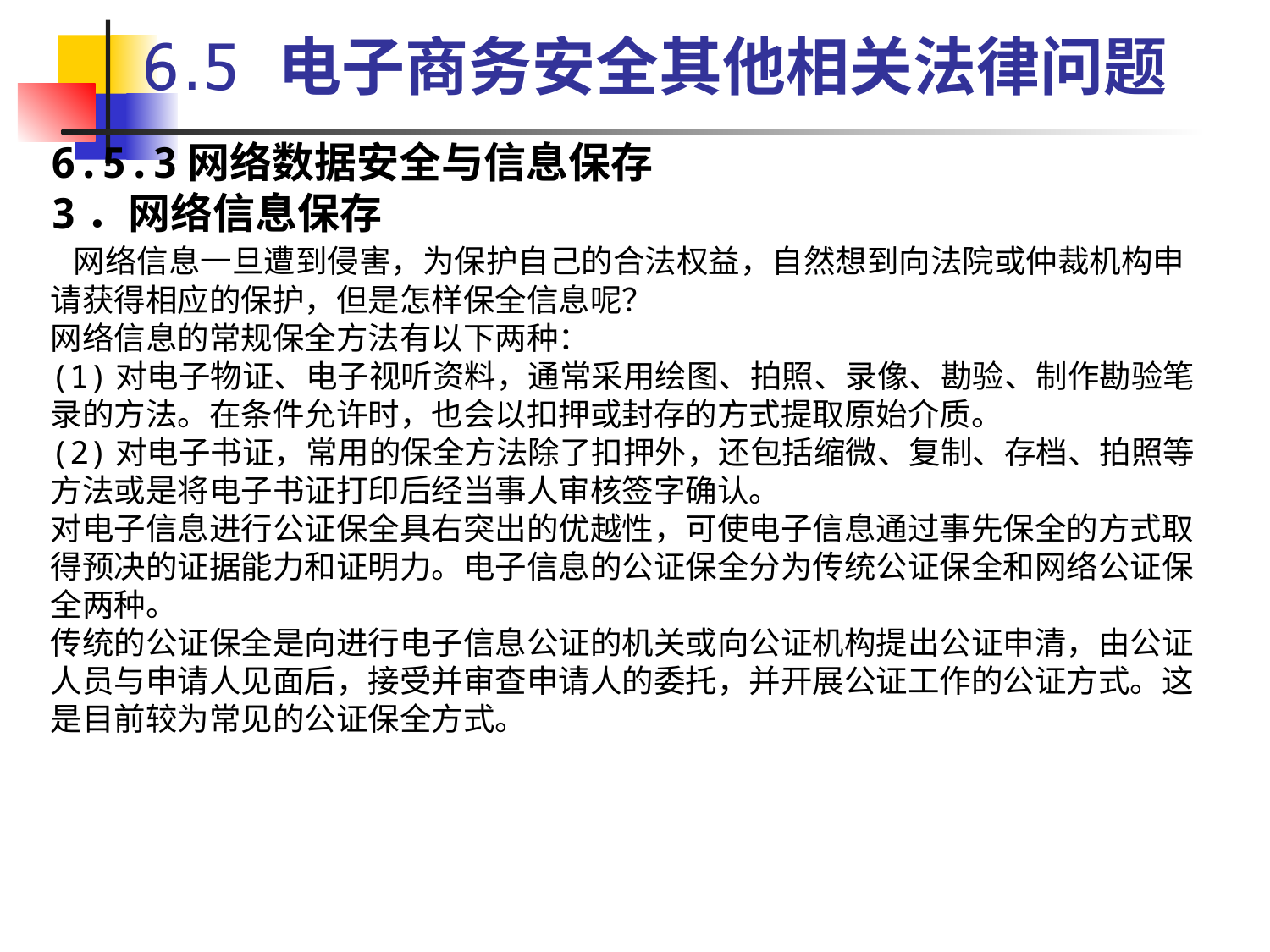

6.5 电子商务安全其他相关法律问题
6.5.3网络数据安全与信息保存
3．网络信息保存
  网络信息一旦遭到侵害，为保护自己的合法权益，自然想到向法院或仲裁机构申请获得相应的保护，但是怎样保全信息呢？
网络信息的常规保全方法有以下两种：
(1)对电子物证、电子视听资料，通常采用绘图、拍照、录像、勘验、制作勘验笔录的方法。在条件允许时，也会以扣押或封存的方式提取原始介质。
(2)对电子书证，常用的保全方法除了扣押外，还包括缩微、复制、存档、拍照等方法或是将电子书证打印后经当事人审核签字确认。
对电子信息进行公证保全具右突出的优越性，可使电子信息通过事先保全的方式取得预决的证据能力和证明力。电子信息的公证保全分为传统公证保全和网络公证保全两种。
传统的公证保全是向进行电子信息公证的机关或向公证机构提出公证申清，由公证人员与申请人见面后，接受并审查申请人的委托，并开展公证工作的公证方式。这是目前较为常见的公证保全方式。